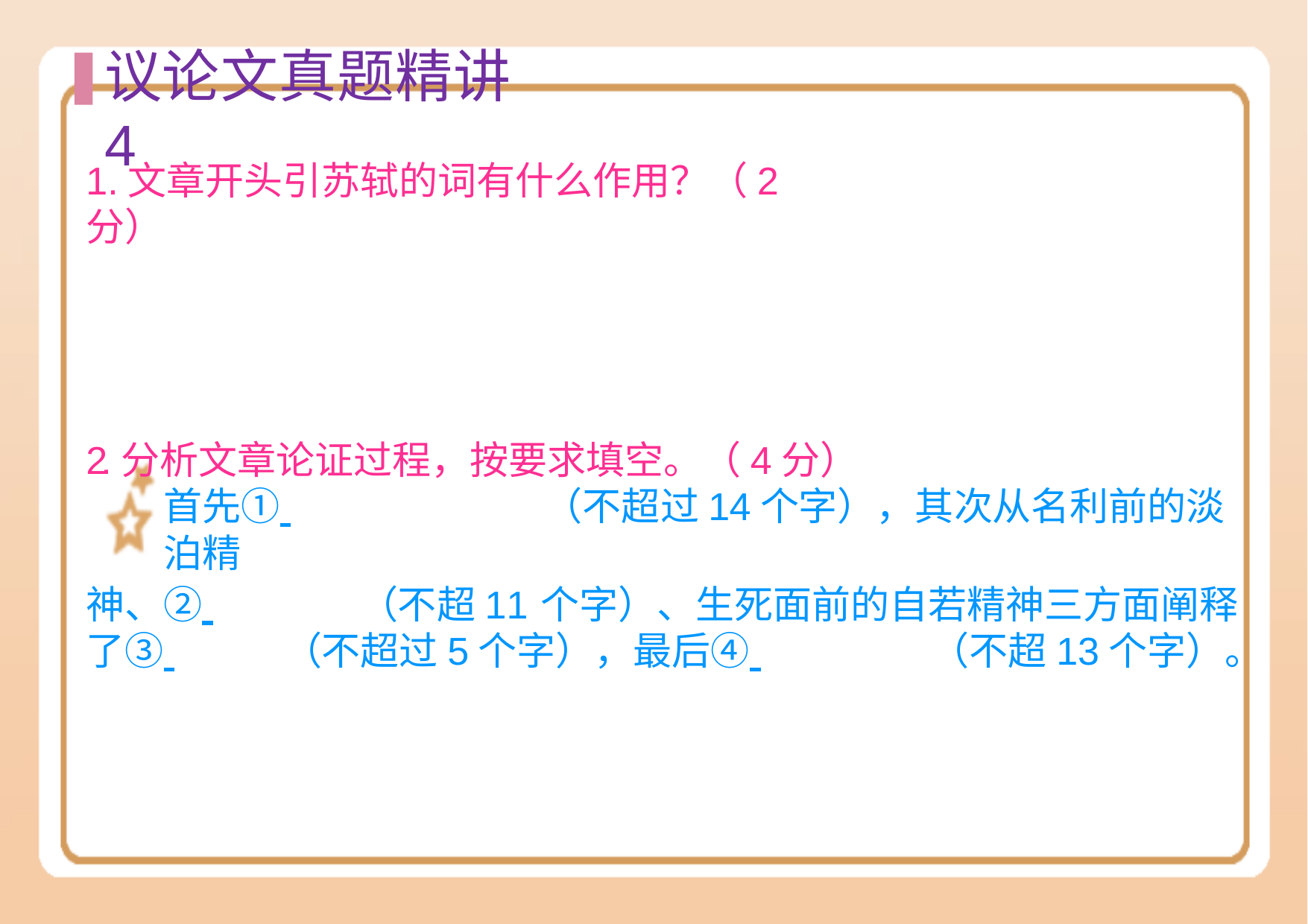

# 议论⽂真题精讲4

1.文章开头引苏轼的词有什么作用？（2分）
2.分析文章论证过程，按要求填空。（4分）
⾸先① 	（不超过14个字），其次从名利前的淡泊精
神、② 		（不超11个字）、⽣死⾯前的⾃若精神三⽅⾯阐释 了③ 	 （不超过5个字），最后④ 	（不超13个字）。